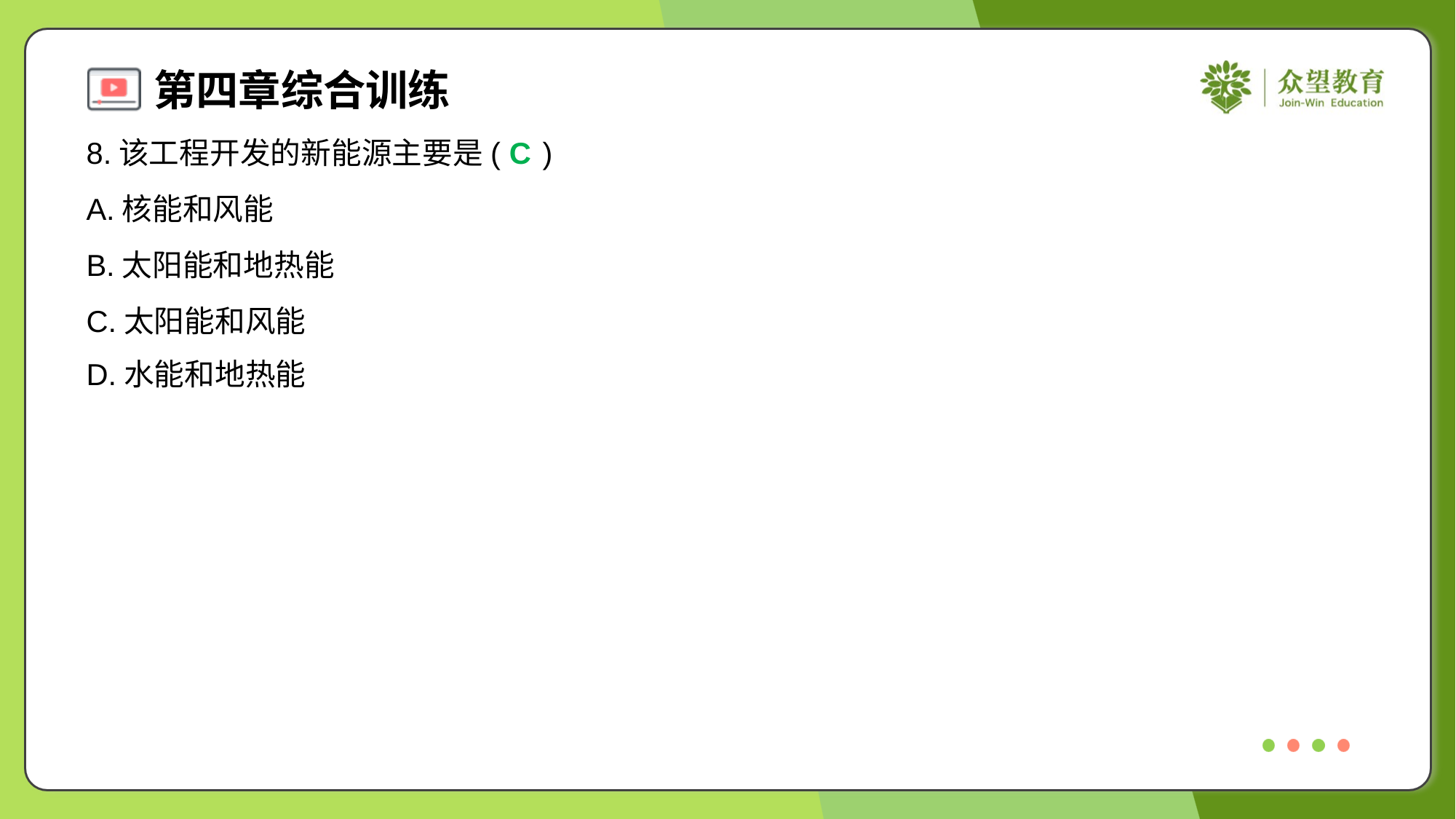

8.该工程开发的新能源主要是(     )
C
A.核能和风能
B.太阳能和地热能
C.太阳能和风能
D.水能和地热能